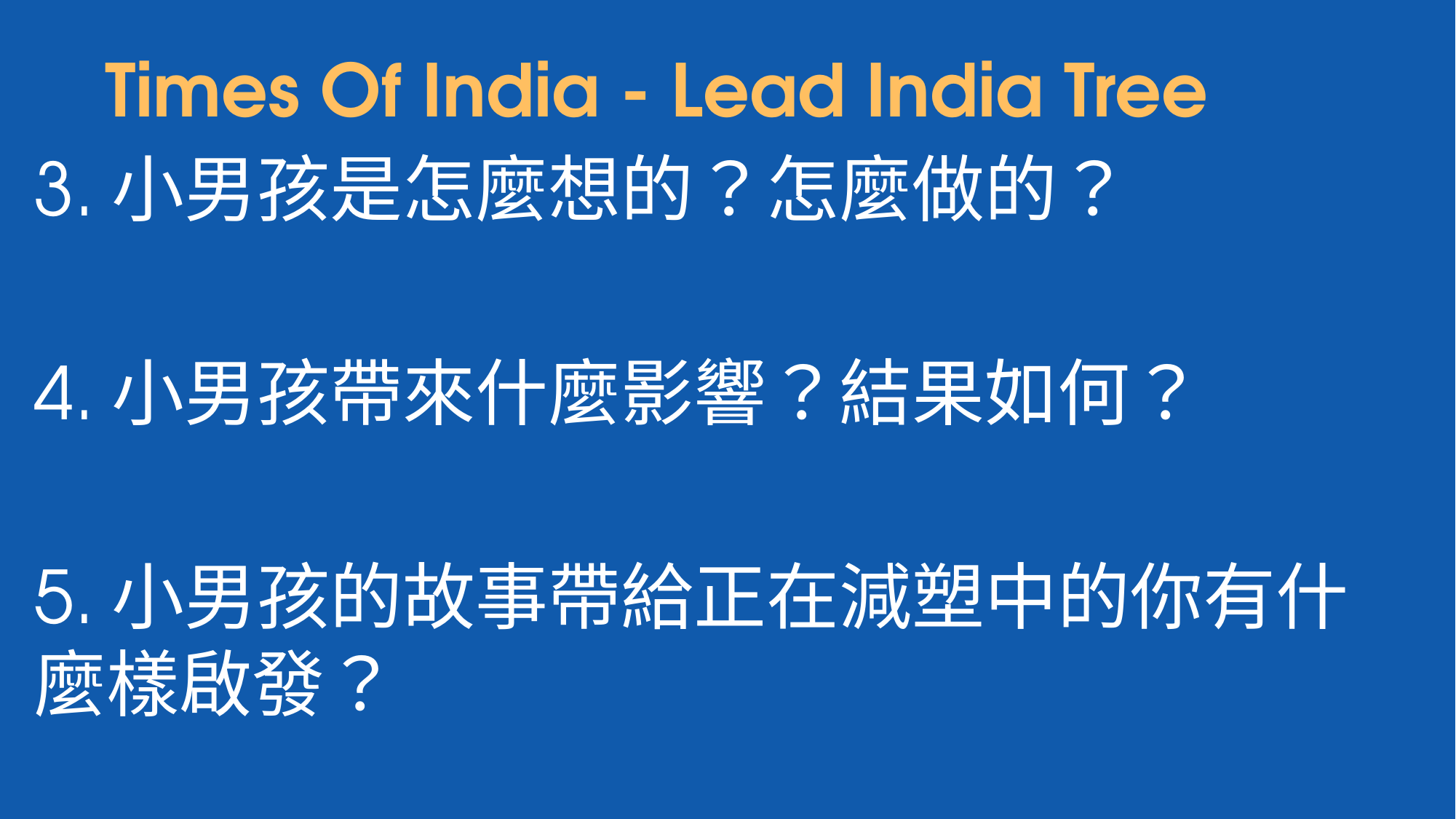

Times Of India - Lead India Tree
3.小男孩是怎麼想的？怎麼做的？

4.小男孩帶來什麼影響？結果如何？

5.小男孩的故事帶給正在減塑中的你有什麼樣啟發？